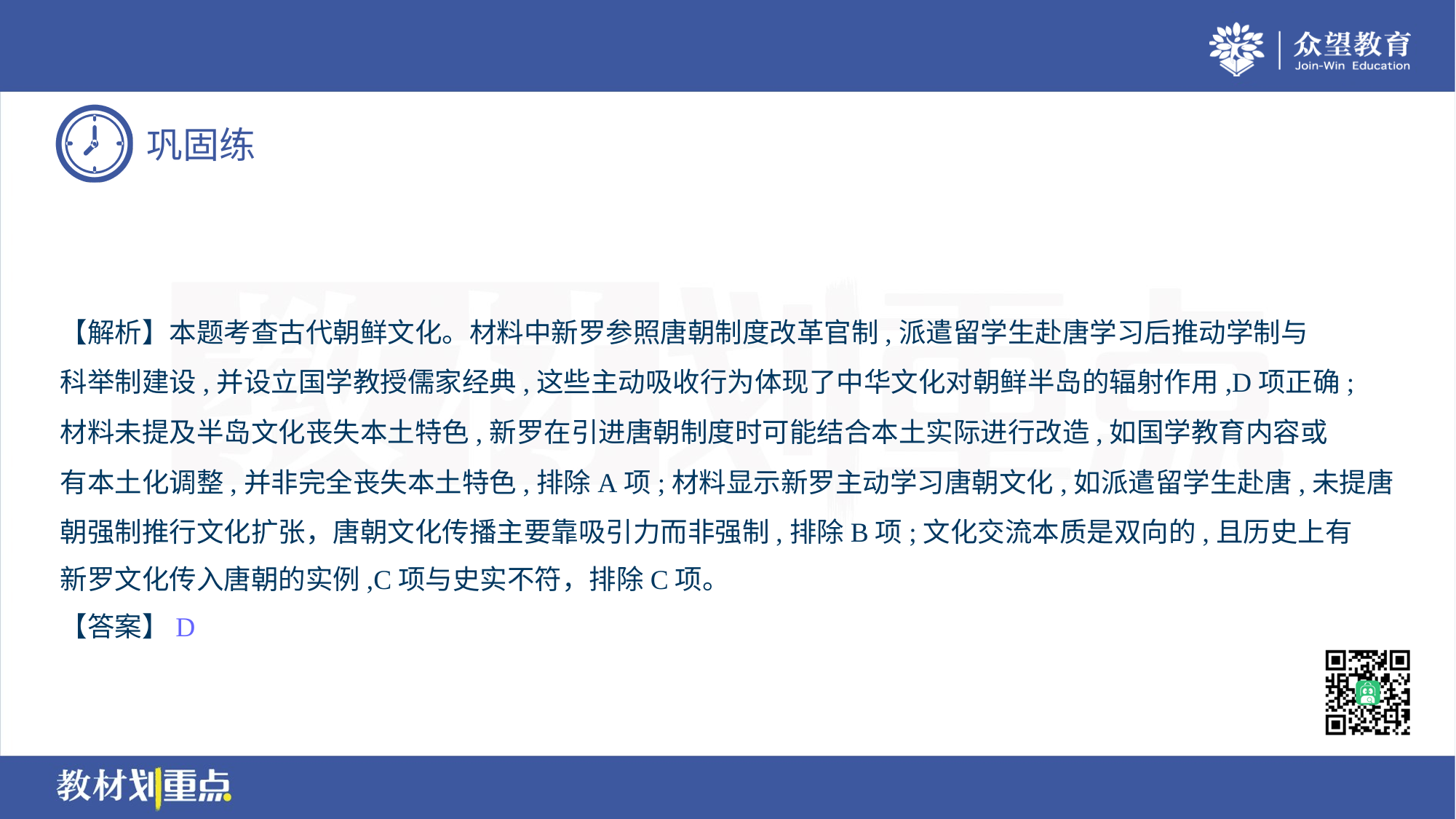

【解析】本题考查古代朝鲜文化。材料中新罗参照唐朝制度改革官制,派遣留学生赴唐学习后推动学制与
科举制建设,并设立国学教授儒家经典,这些主动吸收行为体现了中华文化对朝鲜半岛的辐射作用,D项正确;
材料未提及半岛文化丧失本土特色,新罗在引进唐朝制度时可能结合本土实际进行改造,如国学教育内容或
有本土化调整,并非完全丧失本土特色,排除A项;材料显示新罗主动学习唐朝文化,如派遣留学生赴唐,未提唐
朝强制推行文化扩张，唐朝文化传播主要靠吸引力而非强制,排除B项;文化交流本质是双向的,且历史上有
新罗文化传入唐朝的实例,C项与史实不符，排除C项。
【答案】D